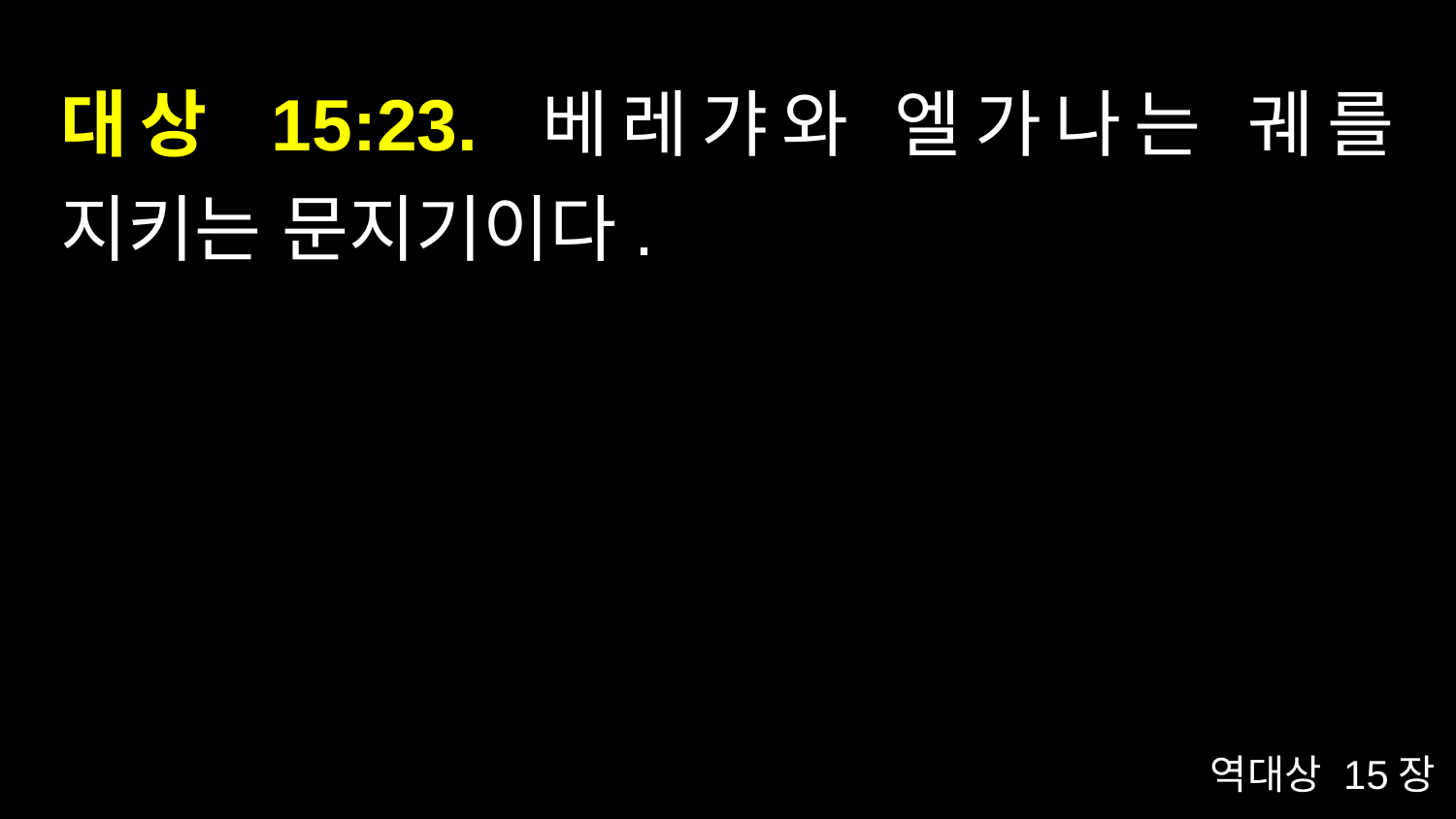

# 대상 15:23. 베레갸와 엘가나는 궤를 지키는 문지기이다.
역대상 15장